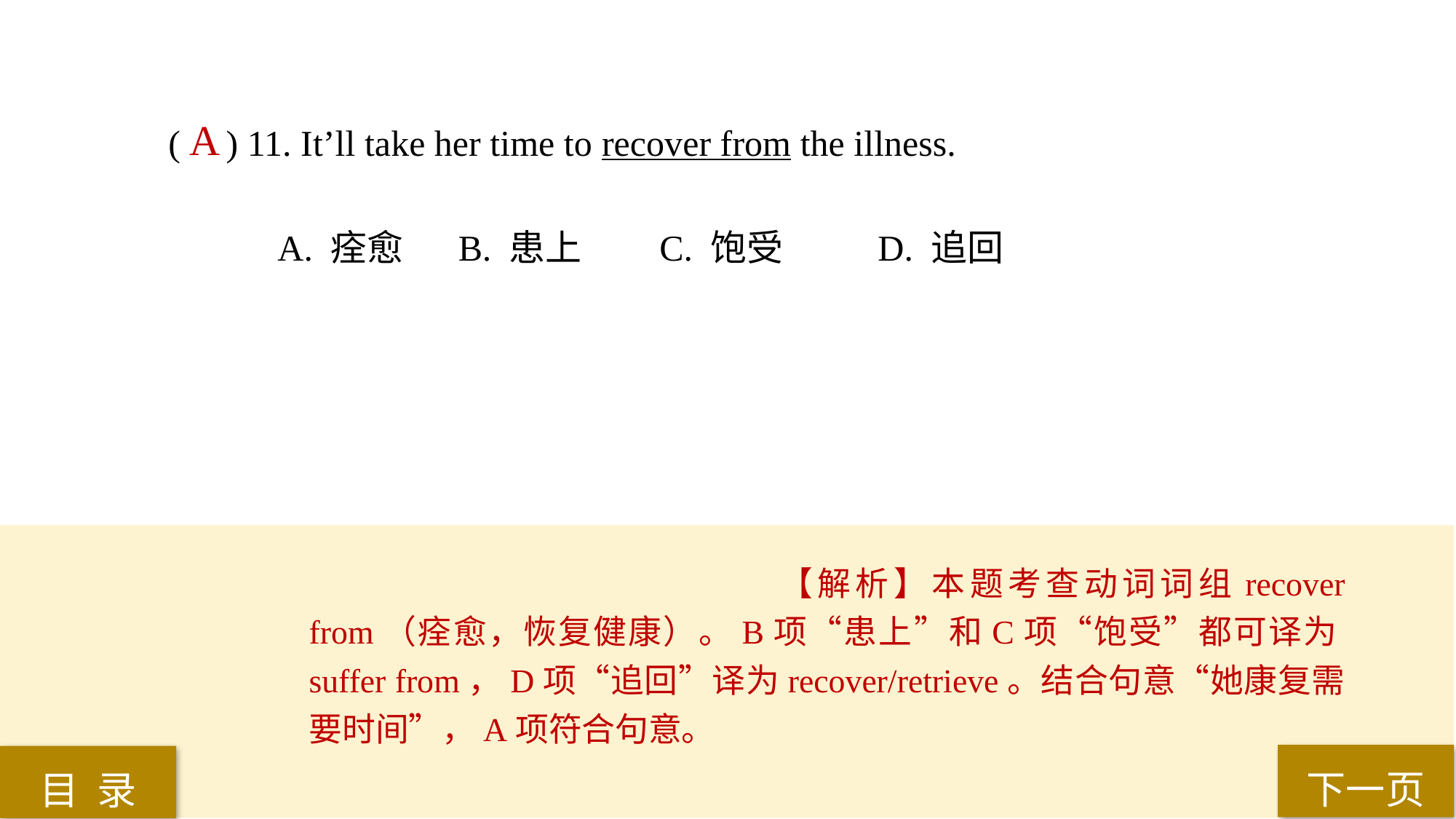

(     ) 11. It’ll take her time to recover from the illness.

A. 痊愈	 B. 患上 	C. 饱受 	D. 追回
A
【解析】本题考查动词词组recover from（痊愈，恢复健康）。B项“患上”和C项“饱受”都可译为suffer from，D项“追回”译为recover/retrieve。结合句意“她康复需要时间”，A项符合句意。